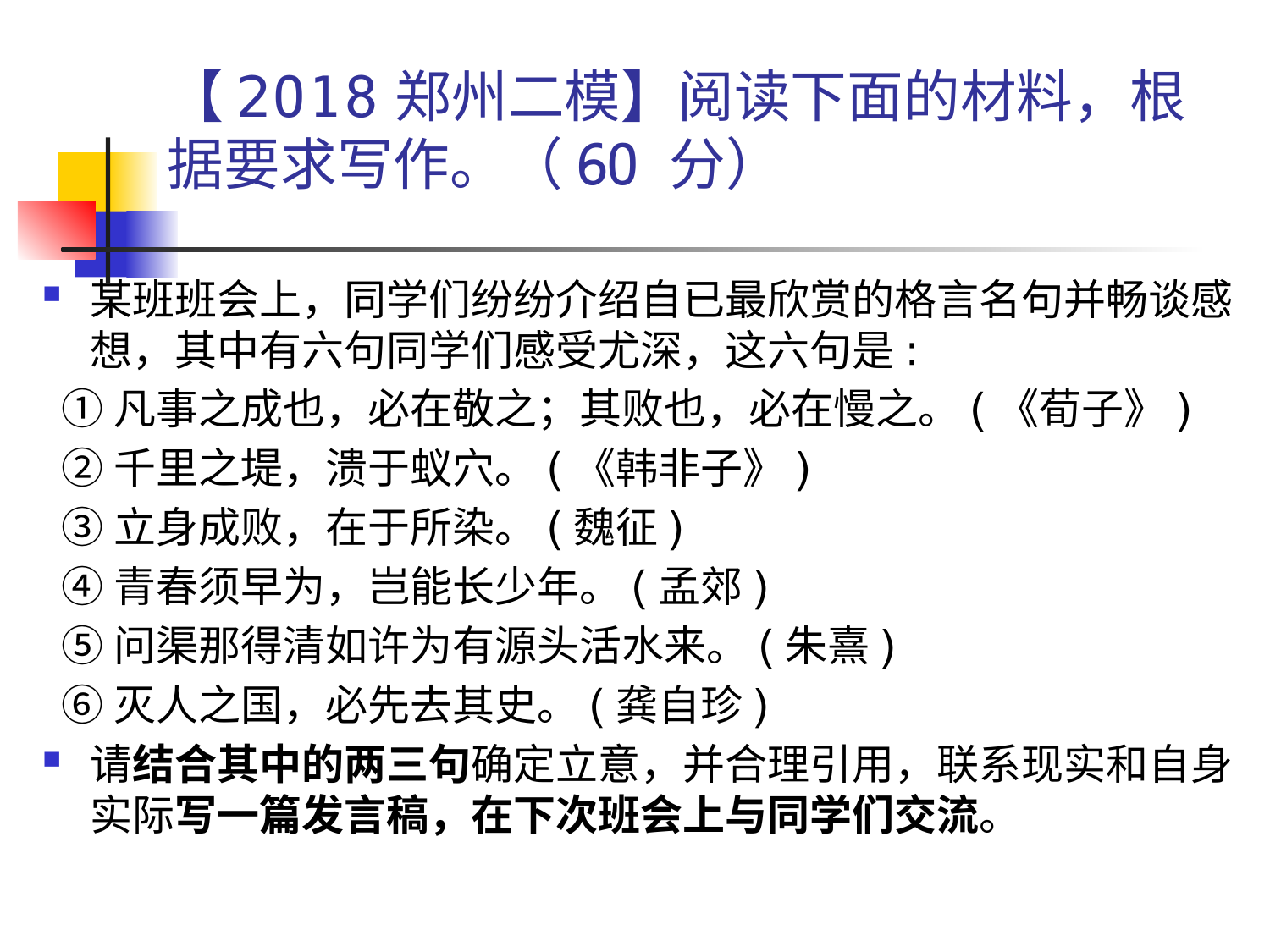

# 【2018郑州二模】阅读下面的材料，根据要求写作。（60 分）
某班班会上，同学们纷纷介绍自已最欣赏的格言名句并畅谈感想，其中有六句同学们感受尤深，这六句是:
  ①凡事之成也，必在敬之；其败也，必在慢之。(《荀子》)
  ②千里之堤，溃于蚁穴。(《韩非子》)
  ③立身成败，在于所染。(魏征)
  ④青春须早为，岂能长少年。(孟郊)
  ⑤问渠那得清如许为有源头活水来。(朱熹)
  ⑥灭人之国，必先去其史。(龚自珍)
请结合其中的两三句确定立意，并合理引用，联系现实和自身实际写一篇发言稿，在下次班会上与同学们交流。